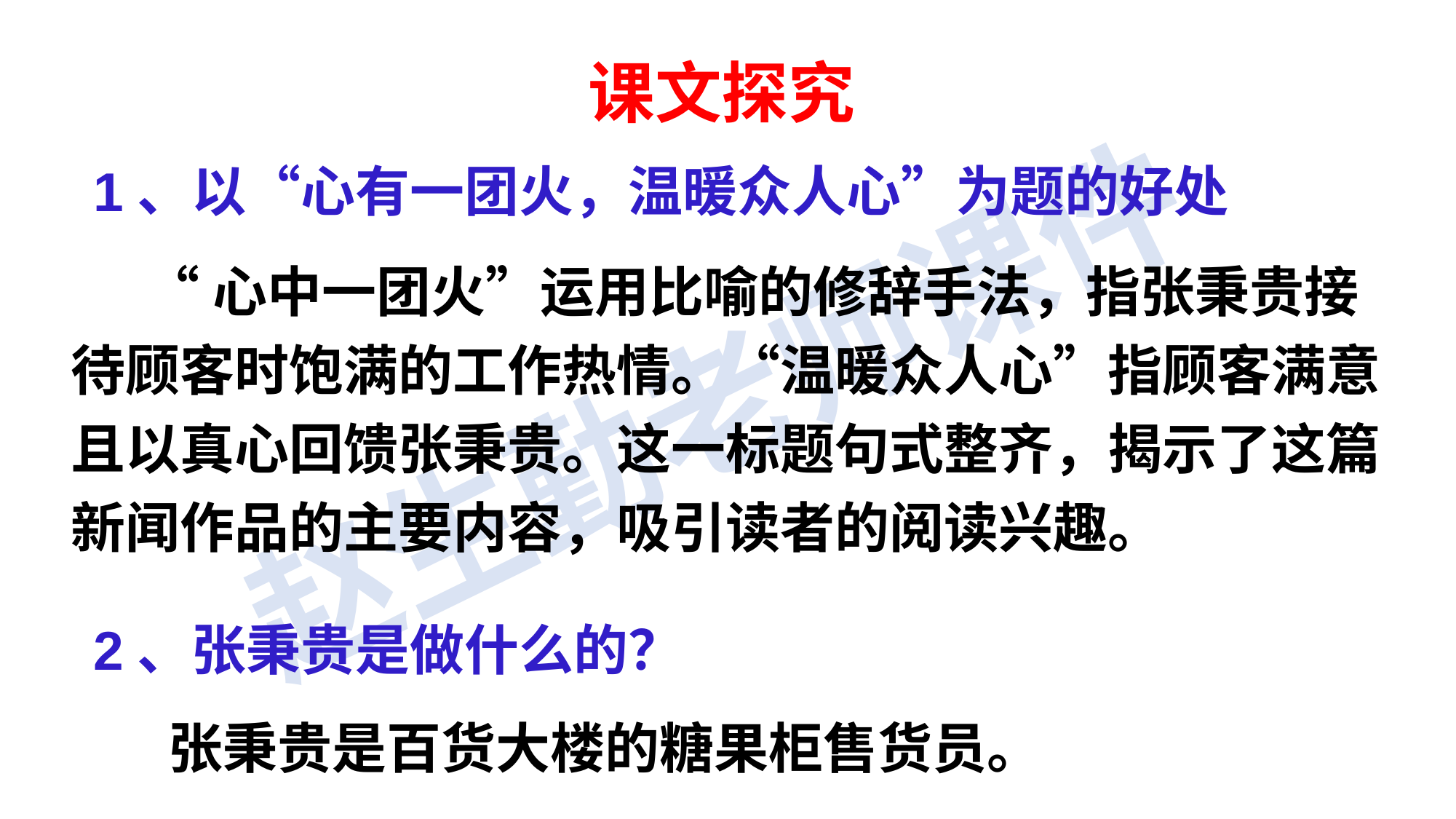

课文探究
1、以“心有一团火，温暖众人心”为题的好处
      “心中一团火”运用比喻的修辞手法，指张秉贵接待顾客时饱满的工作热情。“温暖众人心”指顾客满意且以真心回馈张秉贵。这一标题句式整齐，揭示了这篇新闻作品的主要内容，吸引读者的阅读兴趣。
2、张秉贵是做什么的？
     张秉贵是百货大楼的糖果柜售货员。